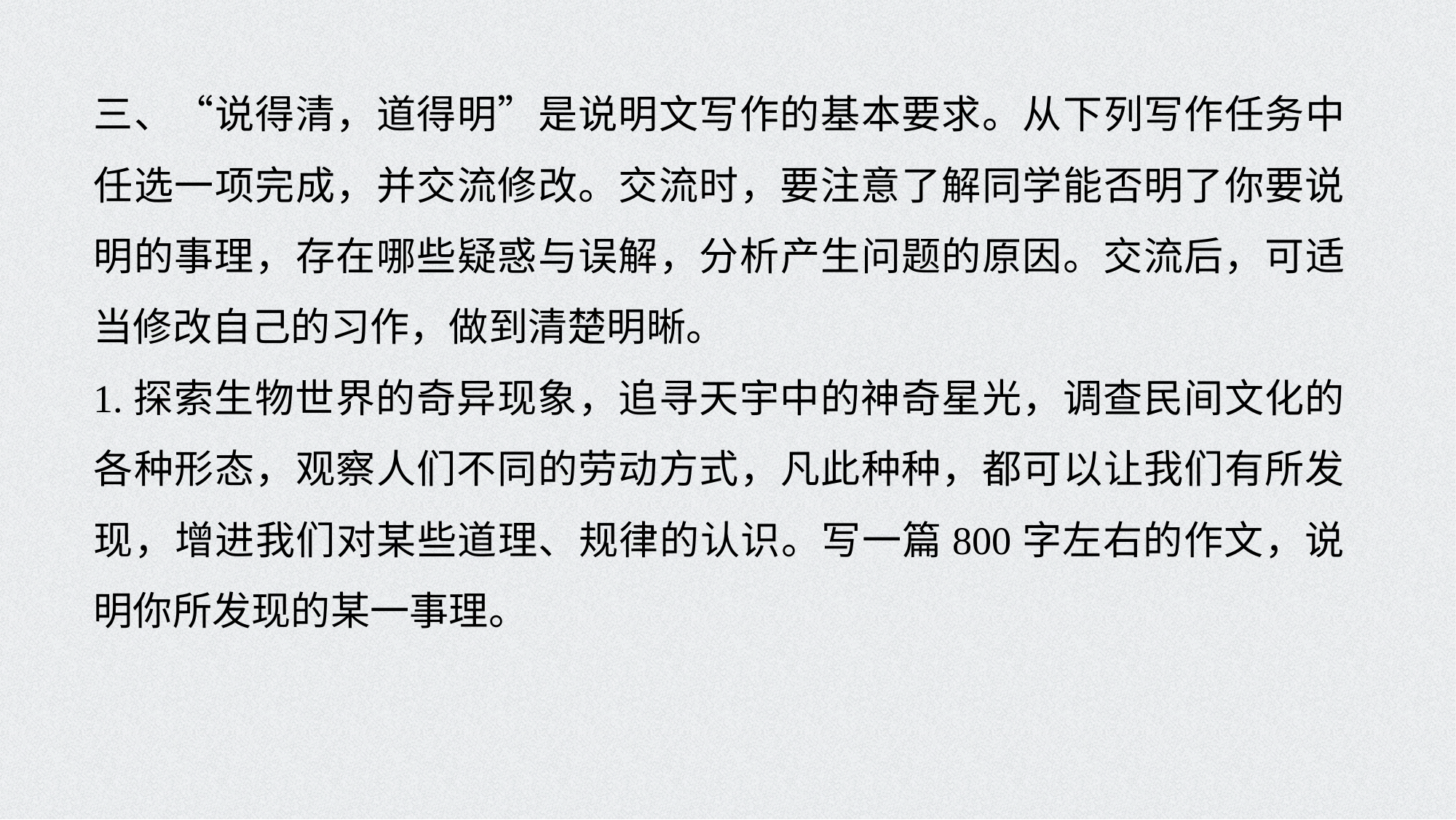

三、“说得清，道得明”是说明文写作的基本要求。从下列写作任务中任选一项完成，并交流修改。交流时，要注意了解同学能否明了你要说明的事理，存在哪些疑惑与误解，分析产生问题的原因。交流后，可适当修改自己的习作，做到清楚明晰。
1.探索生物世界的奇异现象，追寻天宇中的神奇星光，调查民间文化的各种形态，观察人们不同的劳动方式，凡此种种，都可以让我们有所发现，增进我们对某些道理、规律的认识。写一篇800字左右的作文，说明你所发现的某一事理。